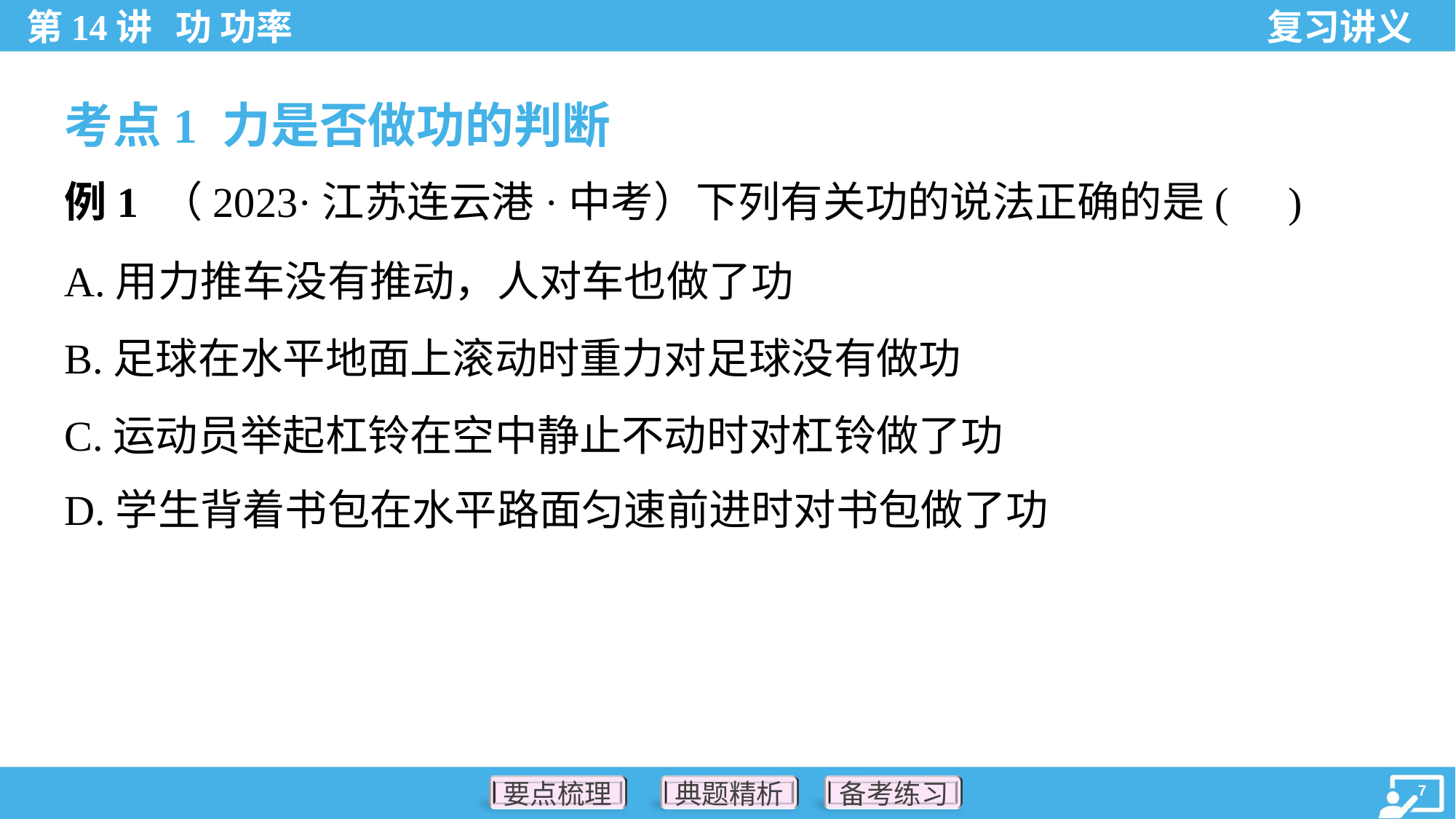

考点1 力是否做功的判断
例1 （2023·江苏连云港·中考）下列有关功的说法正确的是(     )
A.用力推车没有推动，人对车也做了功
B.足球在水平地面上滚动时重力对足球没有做功
C.运动员举起杠铃在空中静止不动时对杠铃做了功
D.学生背着书包在水平路面匀速前进时对书包做了功